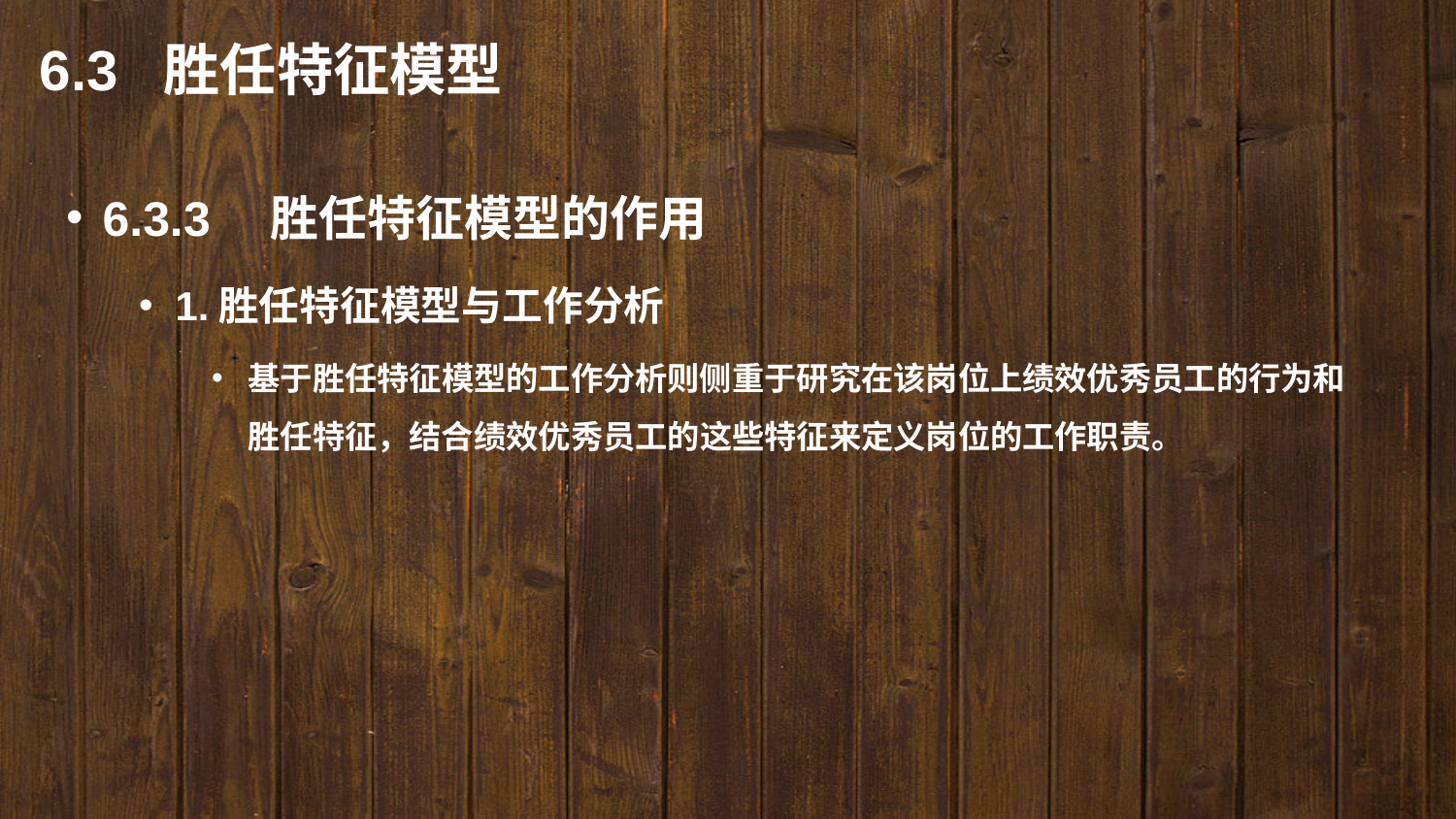

6.3  胜任特征模型
6.3.3　胜任特征模型的作用
1.胜任特征模型与工作分析
基于胜任特征模型的工作分析则侧重于研究在该岗位上绩效优秀员工的行为和胜任特征，结合绩效优秀员工的这些特征来定义岗位的工作职责。